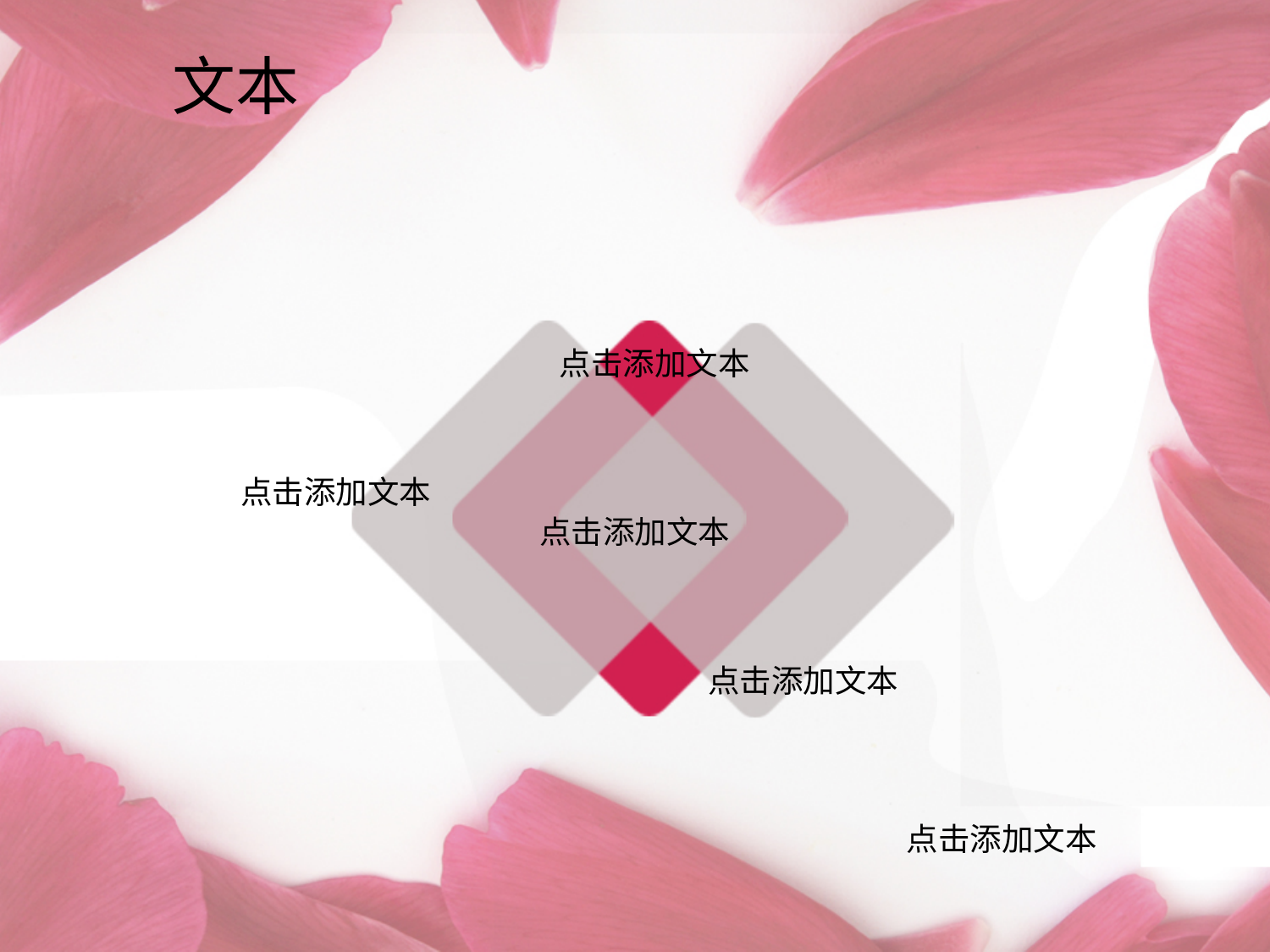

文本
点击添加文本
点击添加文本
点击添加文本
点击添加文本
点击添加文本